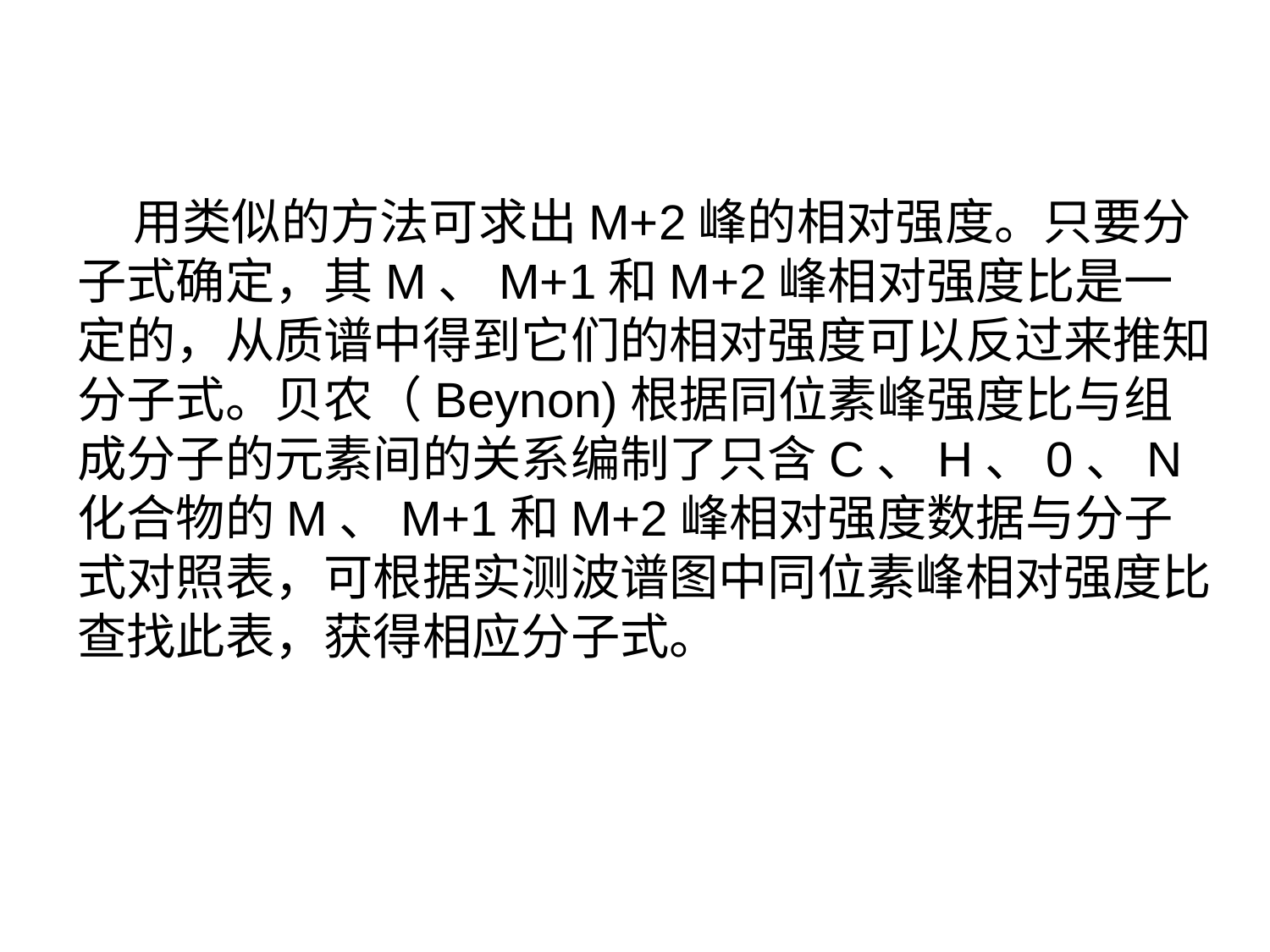

用类似的方法可求出M+2峰的相对强度。只要分子式确定，其M、M+1和M+2峰相对强度比是一定的，从质谱中得到它们的相对强度可以反过来推知分子式。贝农（Beynon)根据同位素峰强度比与组成分子的元素间的关系编制了只含C、H、0、N化合物的M、M+1和M+2峰相对强度数据与分子式对照表，可根据实测波谱图中同位素峰相对强度比查找此表，获得相应分子式。